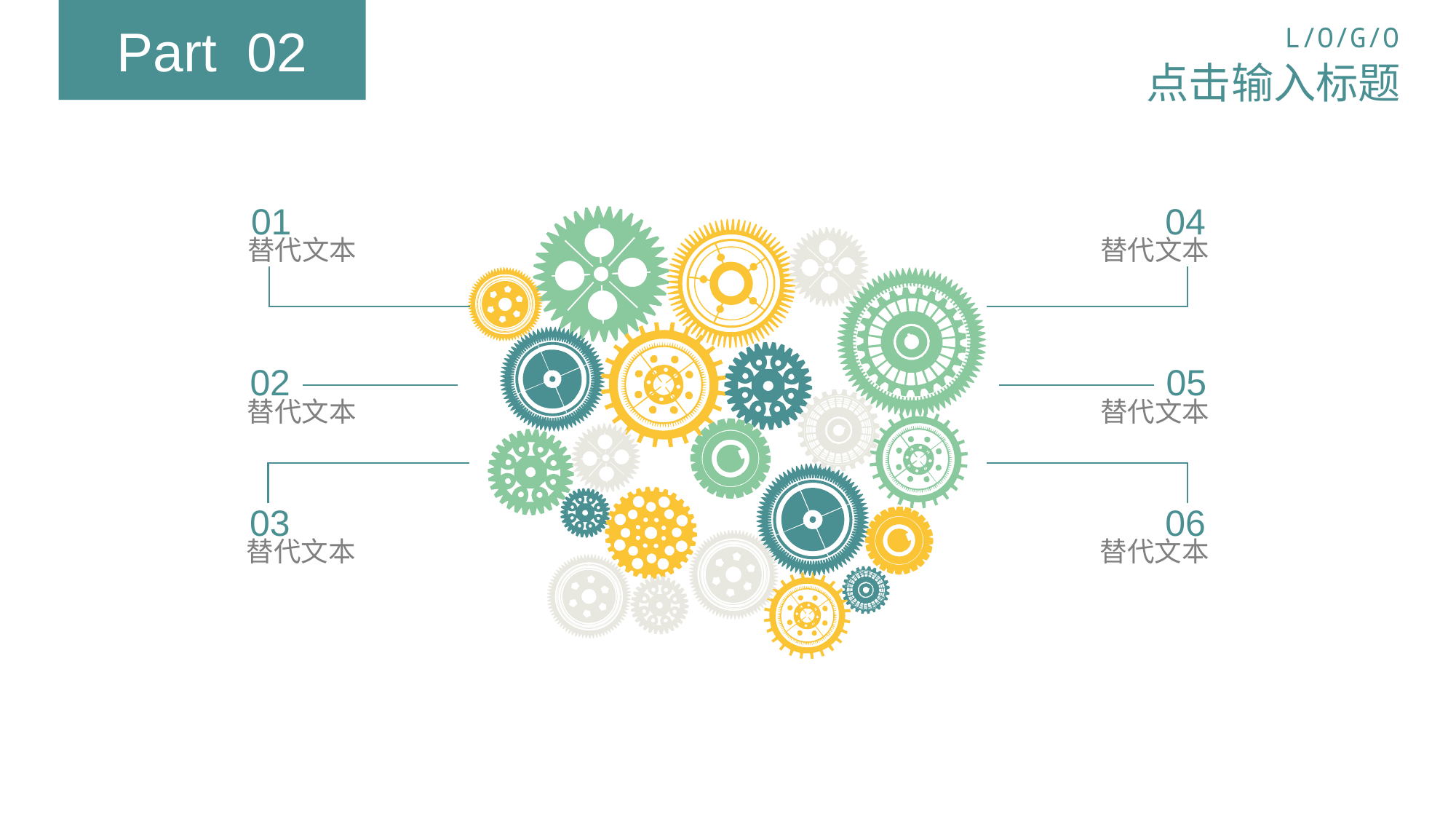

Part  02
L/O/G/O
点击输入标题
01
替代文本
04
替代文本

02
替代文本
05
替代文本
03
替代文本
06
替代文本